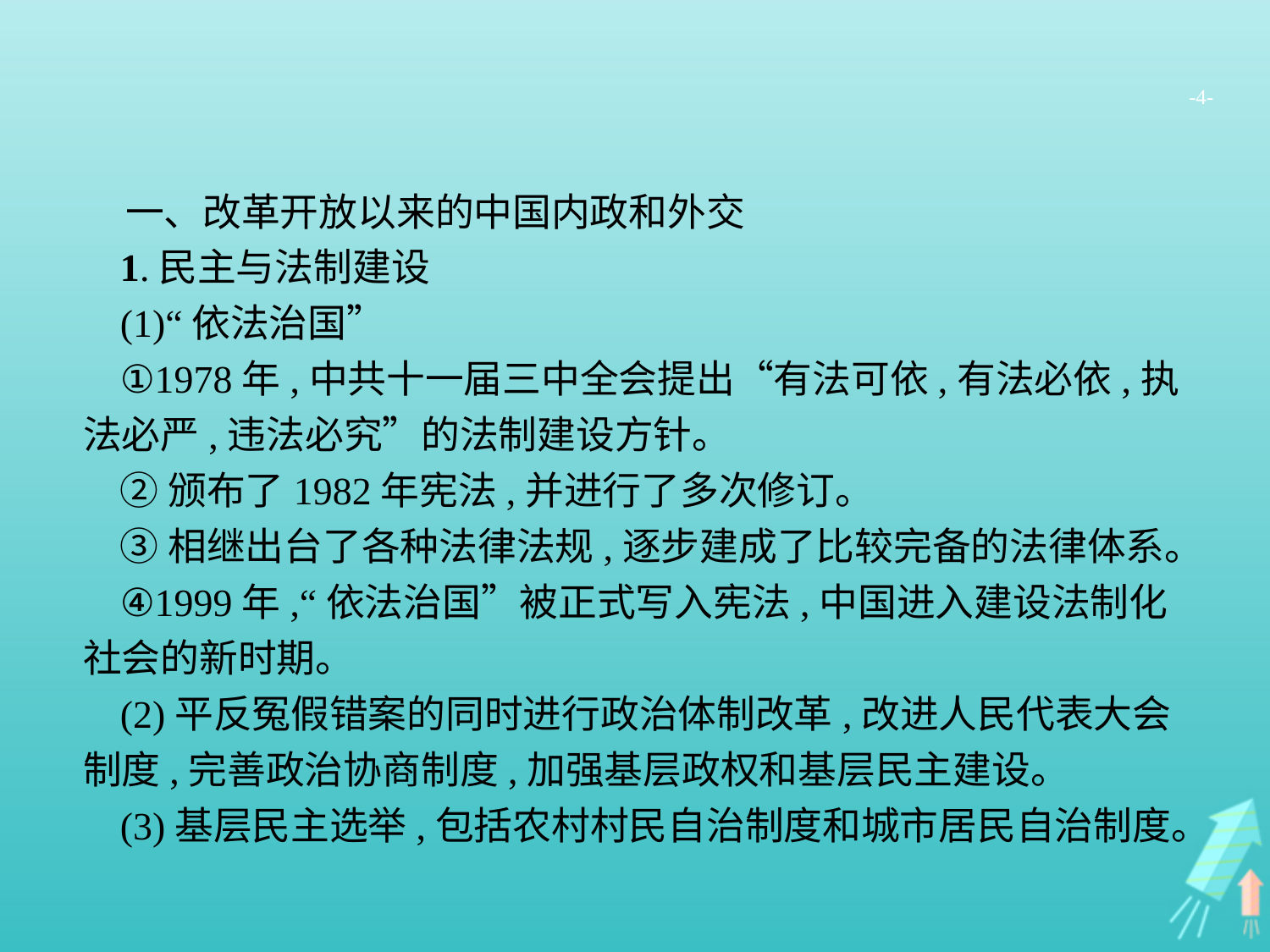

-4-
一、改革开放以来的中国内政和外交
1.民主与法制建设
(1)“依法治国”
①1978年,中共十一届三中全会提出“有法可依,有法必依,执法必严,违法必究”的法制建设方针。
②颁布了1982年宪法,并进行了多次修订。
③相继出台了各种法律法规,逐步建成了比较完备的法律体系。
④1999年,“依法治国”被正式写入宪法,中国进入建设法制化社会的新时期。
(2)平反冤假错案的同时进行政治体制改革,改进人民代表大会制度,完善政治协商制度,加强基层政权和基层民主建设。
(3)基层民主选举,包括农村村民自治制度和城市居民自治制度。